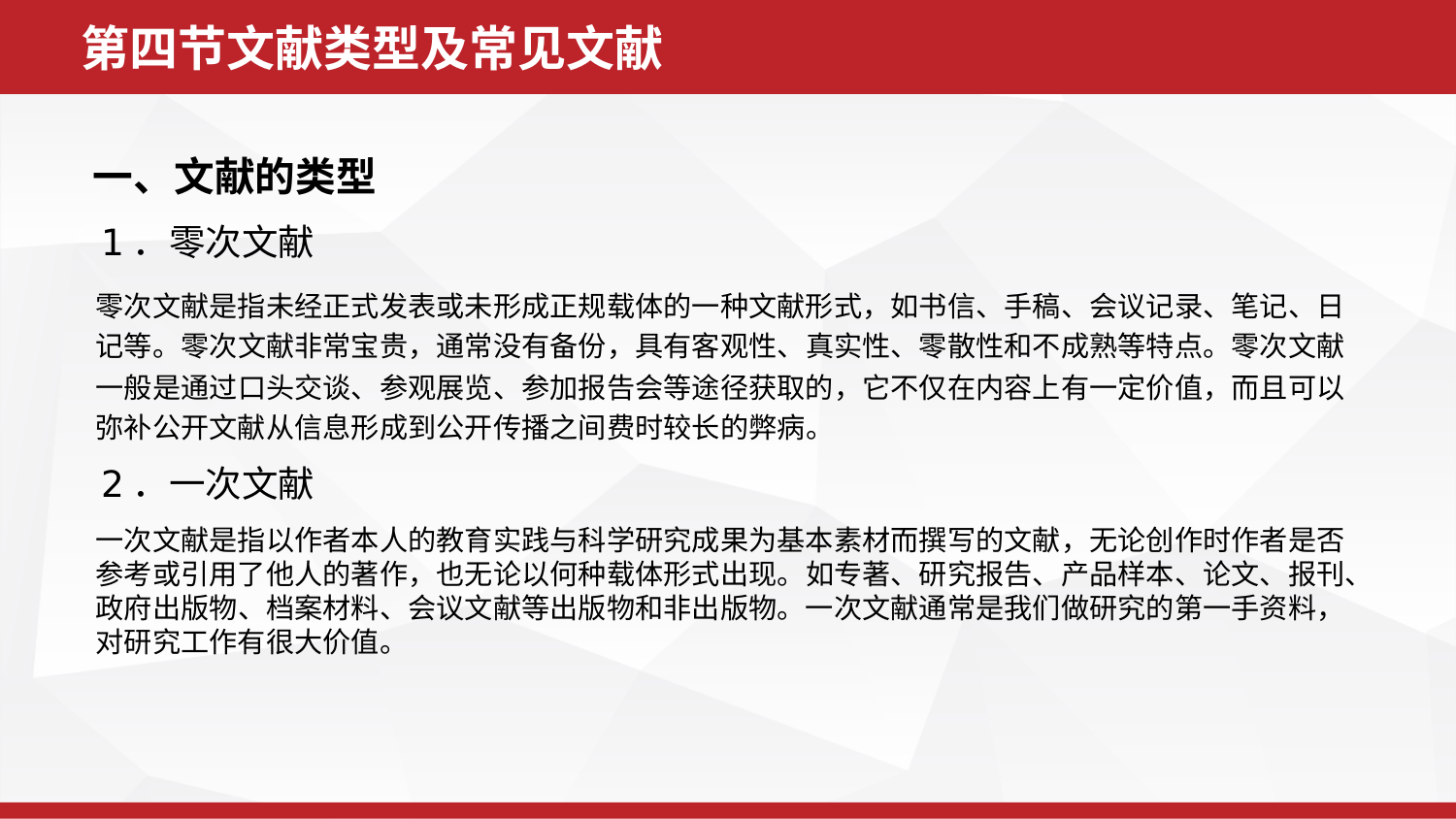

第四节文献类型及常见文献
一、文献的类型
 1．零次文献
零次文献是指未经正式发表或未形成正规载体的一种文献形式，如书信、手稿、会议记录、笔记、日记等。零次文献非常宝贵，通常没有备份，具有客观性、真实性、零散性和不成熟等特点。零次文献一般是通过口头交谈、参观展览、参加报告会等途径获取的，它不仅在内容上有一定价值，而且可以弥补公开文献从信息形成到公开传播之间费时较长的弊病。
 2．一次文献
一次文献是指以作者本人的教育实践与科学研究成果为基本素材而撰写的文献，无论创作时作者是否参考或引用了他人的著作，也无论以何种载体形式出现。如专著、研究报告、产品样本、论文、报刊、政府出版物、档案材料、会议文献等出版物和非出版物。一次文献通常是我们做研究的第一手资料，对研究工作有很大价值。